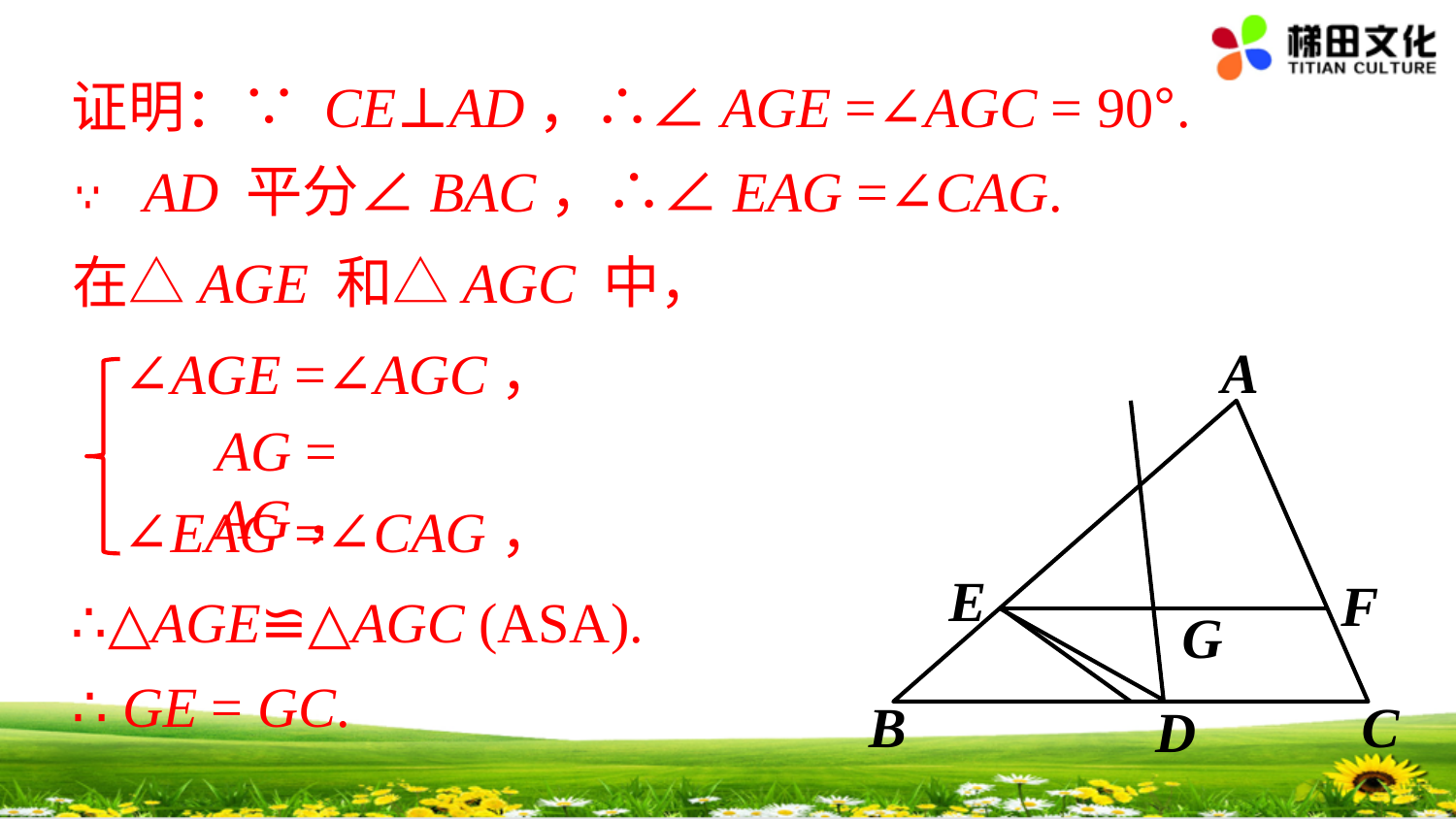

证明：∵ CE⊥AD，∴∠AGE =∠AGC = 90°.
∵ AD 平分∠BAC，∴∠EAG =∠CAG.
在△AGE 和△AGC 中，
A

E
F
G
B
C
D
∠AGE =∠AGC，

AG = AG，
∠EAG =∠CAG，
∴△AGE≌△AGC (ASA).
∴ GE = GC.